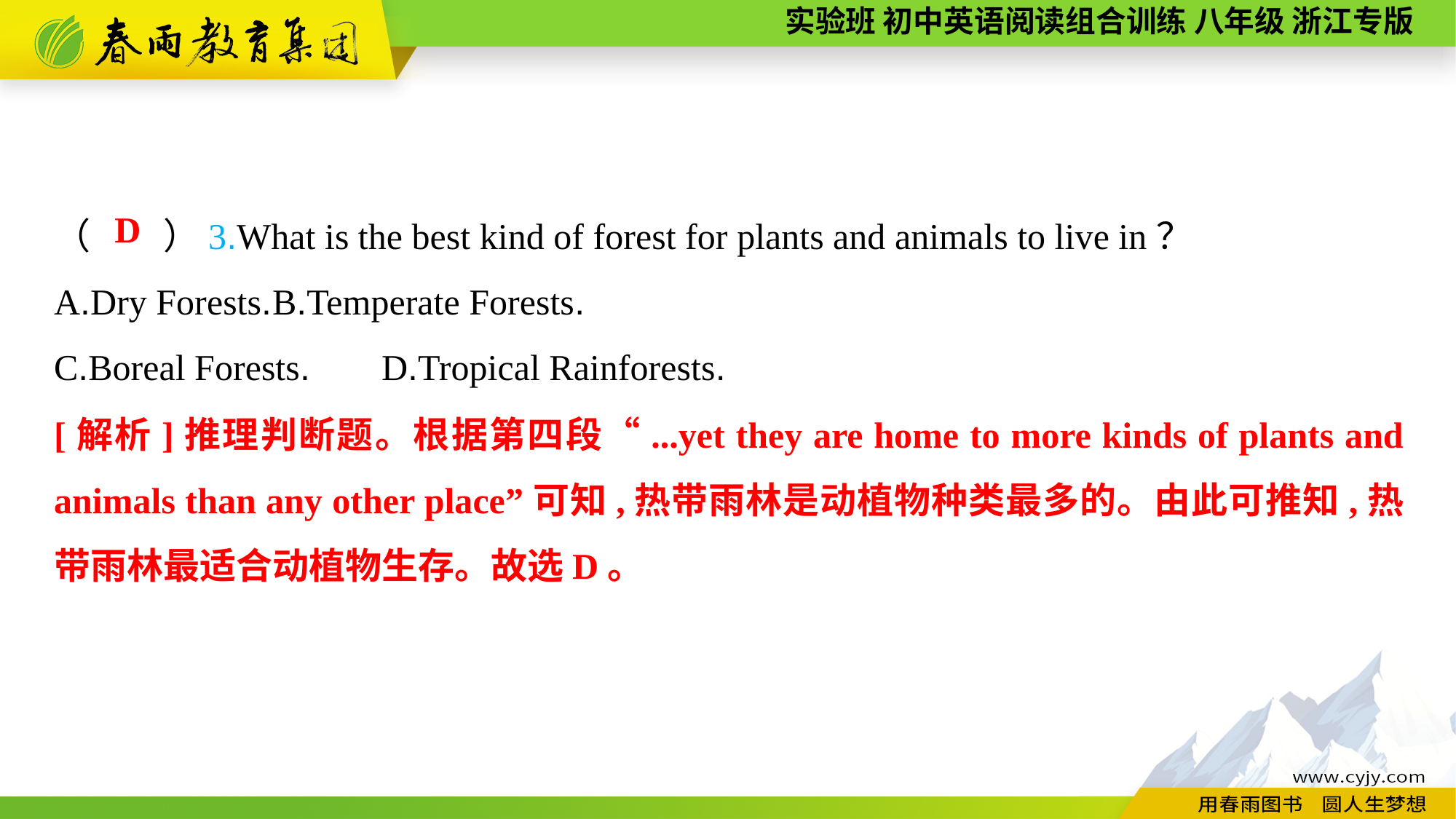

（　　）3.What is the best kind of forest for plants and animals to live in？
A.Dry Forests.	B.Temperate Forests.
C.Boreal Forests.	D.Tropical Rainforests.
D
[解析]推理判断题。根据第四段“...yet they are home to more kinds of plants and animals than any other place”可知,热带雨林是动植物种类最多的。由此可推知,热带雨林最适合动植物生存。故选D。